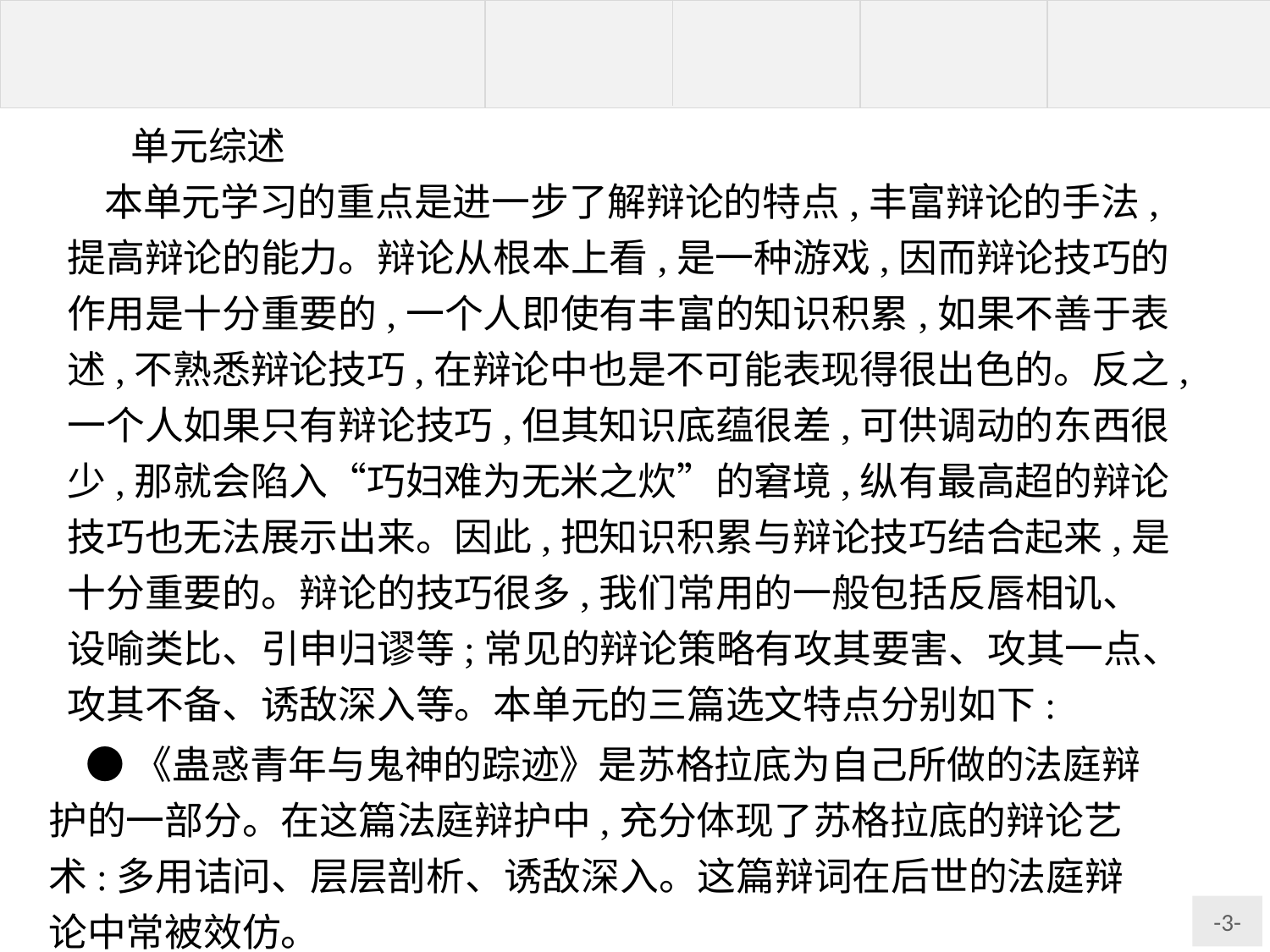

单元综述
本单元学习的重点是进一步了解辩论的特点,丰富辩论的手法,提高辩论的能力。辩论从根本上看,是一种游戏,因而辩论技巧的作用是十分重要的,一个人即使有丰富的知识积累,如果不善于表述,不熟悉辩论技巧,在辩论中也是不可能表现得很出色的。反之,一个人如果只有辩论技巧,但其知识底蕴很差,可供调动的东西很少,那就会陷入“巧妇难为无米之炊”的窘境,纵有最高超的辩论技巧也无法展示出来。因此,把知识积累与辩论技巧结合起来,是十分重要的。辩论的技巧很多,我们常用的一般包括反唇相讥、设喻类比、引申归谬等;常见的辩论策略有攻其要害、攻其一点、攻其不备、诱敌深入等。本单元的三篇选文特点分别如下:
●《蛊惑青年与鬼神的踪迹》是苏格拉底为自己所做的法庭辩护的一部分。在这篇法庭辩护中,充分体现了苏格拉底的辩论艺术:多用诘问、层层剖析、诱敌深入。这篇辩词在后世的法庭辩论中常被效仿。